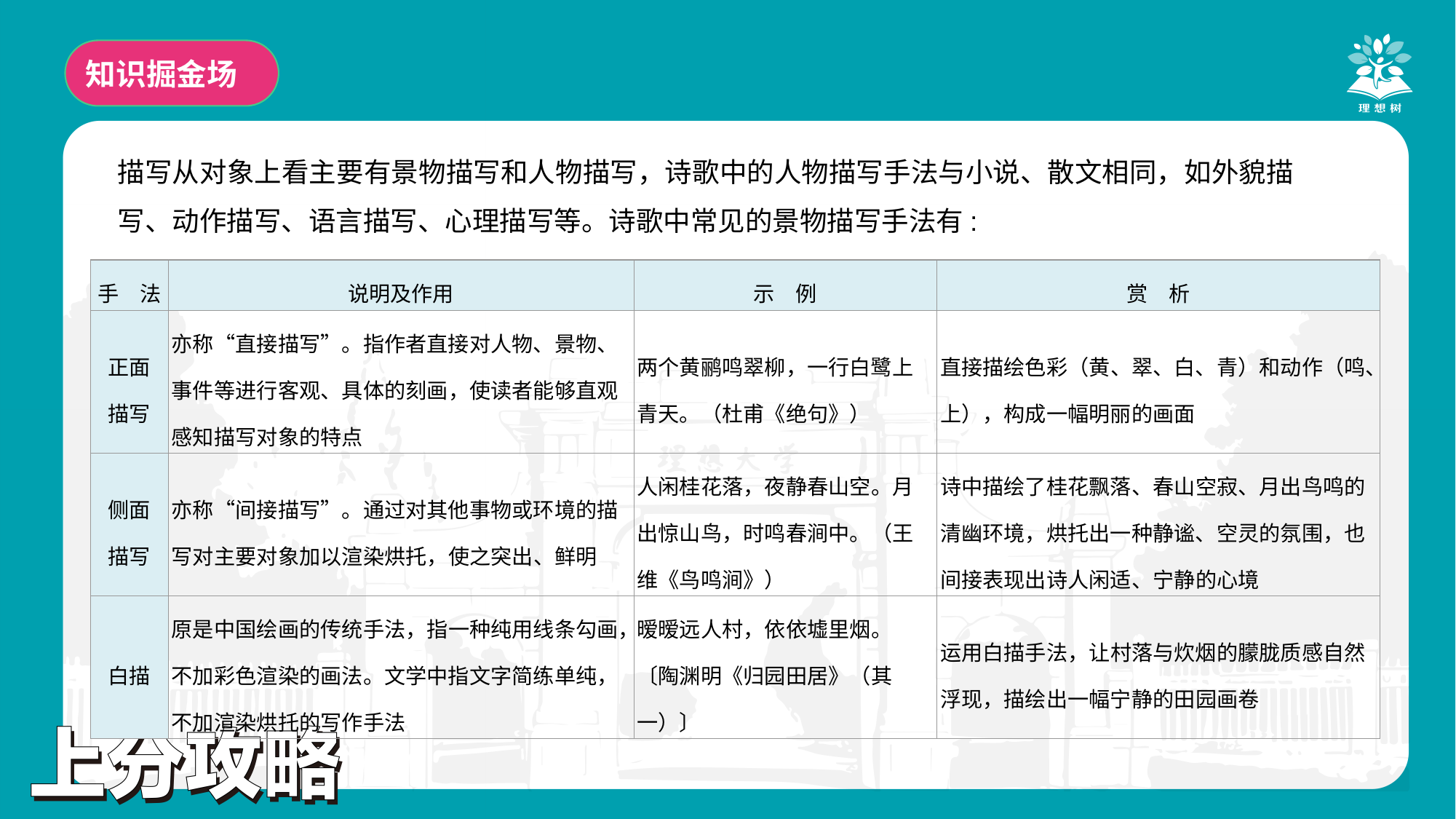

知识掘金场
描写从对象上看主要有景物描写和人物描写，诗歌中的人物描写手法与小说、散文相同，如外貌描写、动作描写、语言描写、心理描写等。诗歌中常见的景物描写手法有:

| 手　法 | 说明及作用 | 示　例 | 赏　析 |
| --- | --- | --- | --- |
| 正面 描写 | 亦称“直接描写”。指作者直接对人物、景物、事件等进行客观、具体的刻画，使读者能够直观感知描写对象的特点 | 两个黄鹂鸣翠柳，一行白鹭上青天。（杜甫《绝句》） | 直接描绘色彩（黄、翠、白、青）和动作（鸣、上），构成一幅明丽的画面 |
| 侧面 描写 | 亦称“间接描写”。通过对其他事物或环境的描写对主要对象加以渲染烘托，使之突出、鲜明 | 人闲桂花落，夜静春山空。月出惊山鸟，时鸣春涧中。（王维《鸟鸣涧》） | 诗中描绘了桂花飘落、春山空寂、月出鸟鸣的清幽环境，烘托出一种静谧、空灵的氛围，也间接表现出诗人闲适、宁静的心境 |
| 白描 | 原是中国绘画的传统手法，指一种纯用线条勾画，不加彩色渲染的画法。文学中指文字简练单纯，不加渲染烘托的写作手法 | 暧暧远人村，依依墟里烟。〔陶渊明《归园田居》（其一）〕 | 运用白描手法，让村落与炊烟的朦胧质感自然浮现，描绘出一幅宁静的田园画卷 |